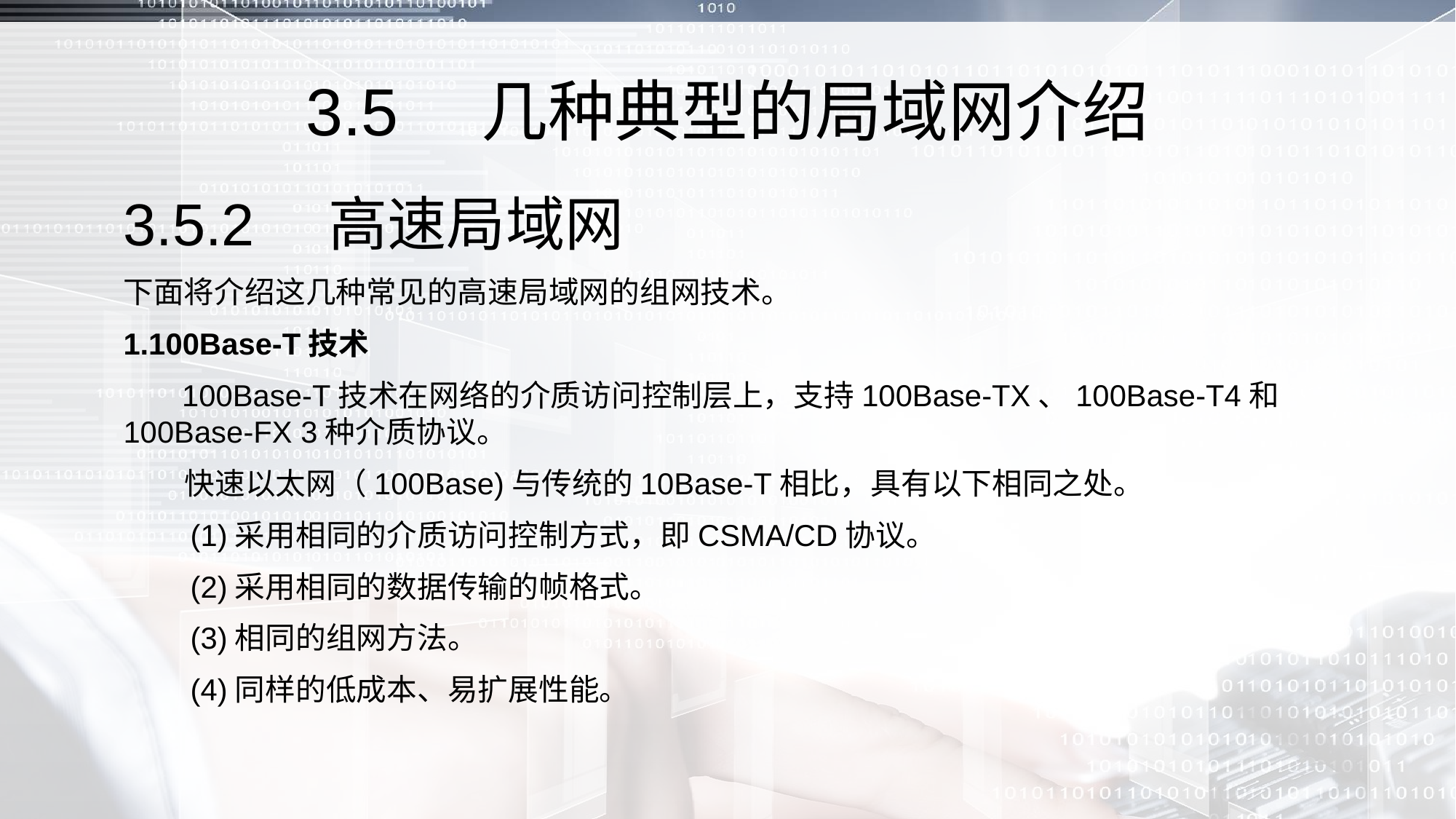

# 3.5　几种典型的局域网介绍
3.5.2　高速局域网
下面将介绍这几种常见的高速局域网的组网技术。
1.100Base-T技术
       100Base-T技术在网络的介质访问控制层上，支持100Base-TX、100Base-T4和100Base-FX 3种介质协议。
        快速以太网（100Base)与传统的10Base-T相比，具有以下相同之处。
        (1)采用相同的介质访问控制方式，即CSMA/CD协议。
        (2)采用相同的数据传输的帧格式。
        (3)相同的组网方法。
        (4)同样的低成本、易扩展性能。